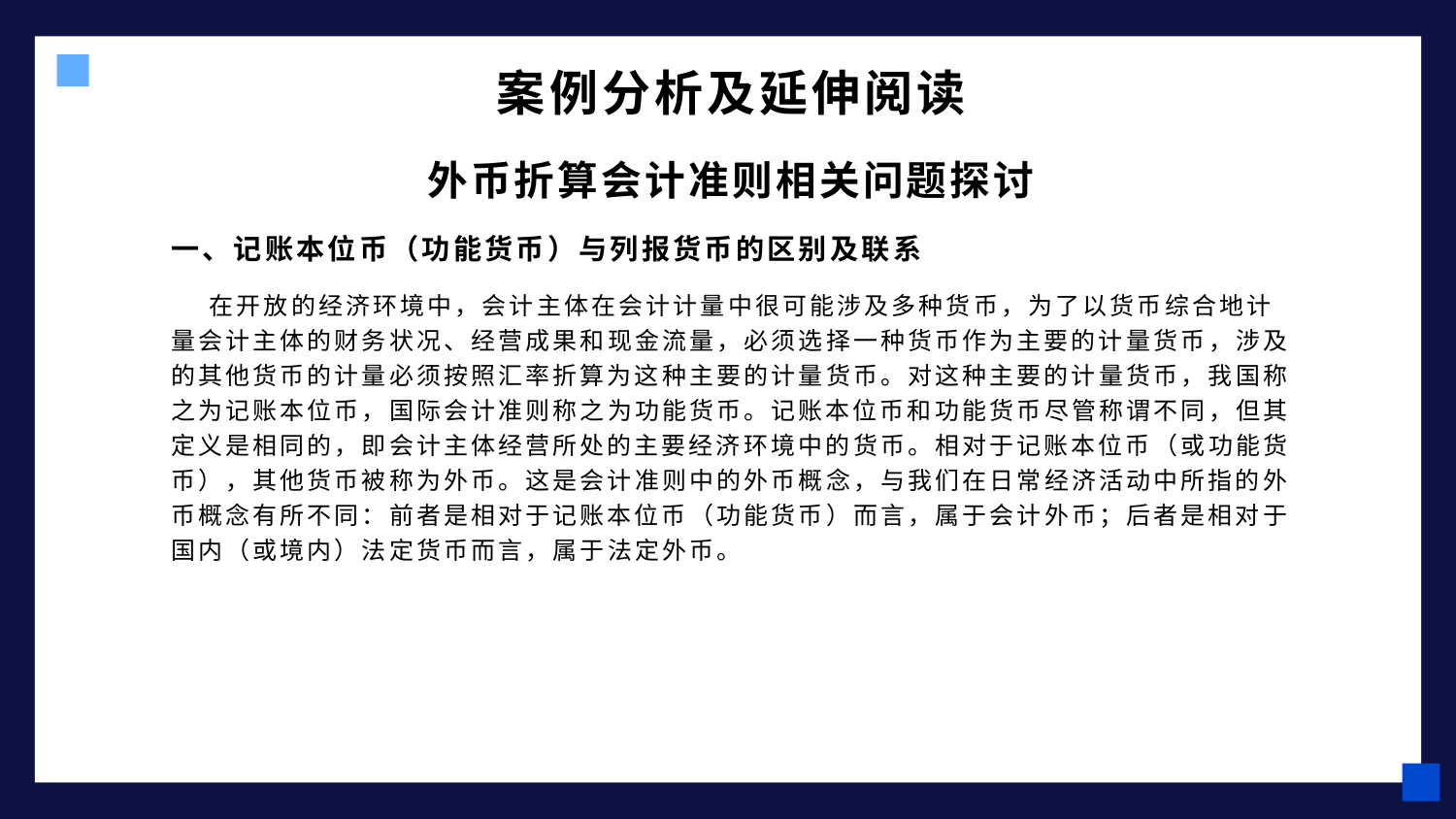

# 案例分析及延伸阅读
外币折算会计准则相关问题探讨
一、记账本位币（功能货币）与列报货币的区别及联系
在开放的经济环境中，会计主体在会计计量中很可能涉及多种货币，为了以货币综合地计量会计主体的财务状况、经营成果和现金流量，必须选择一种货币作为主要的计量货币，涉及的其他货币的计量必须按照汇率折算为这种主要的计量货币。对这种主要的计量货币，我国称之为记账本位币，国际会计准则称之为功能货币。记账本位币和功能货币尽管称谓不同，但其定义是相同的，即会计主体经营所处的主要经济环境中的货币。相对于记账本位币（或功能货币），其他货币被称为外币。这是会计准则中的外币概念，与我们在日常经济活动中所指的外币概念有所不同：前者是相对于记账本位币（功能货币）而言，属于会计外币；后者是相对于国内（或境内）法定货币而言，属于法定外币。